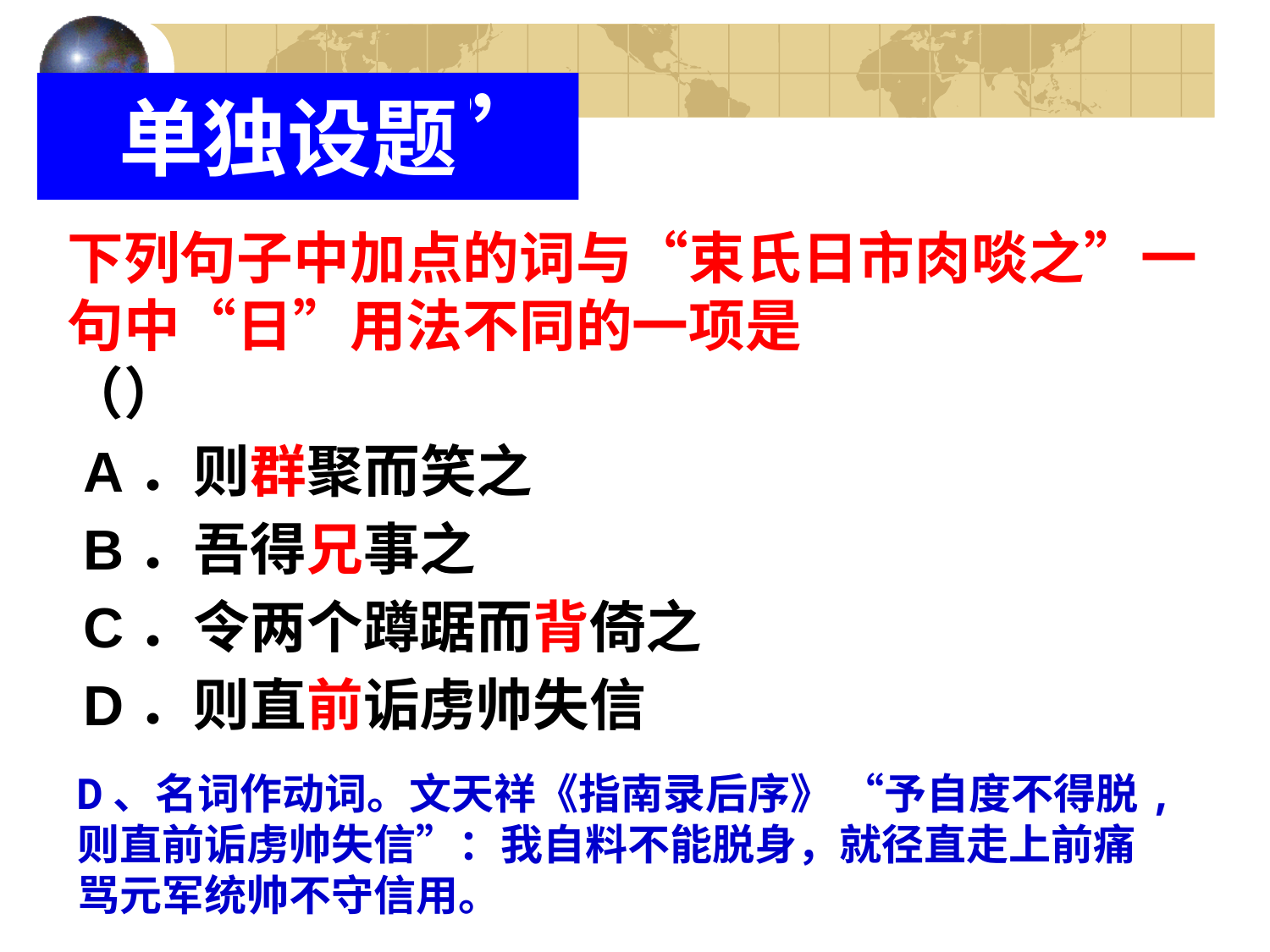

“怎么考”
单独设题
下列句子中加点的词与“束氏日市肉啖之”一句中“日”用法不同的一项是
（）
 A．则群聚而笑之
 B．吾得兄事之
 C．令两个蹲踞而背倚之
 D．则直前诟虏帅失信
D、名词作动词。文天祥《指南录后序》 “予自度不得脱,则直前诟虏帅失信”：我自料不能脱身，就径直走上前痛骂元军统帅不守信用。